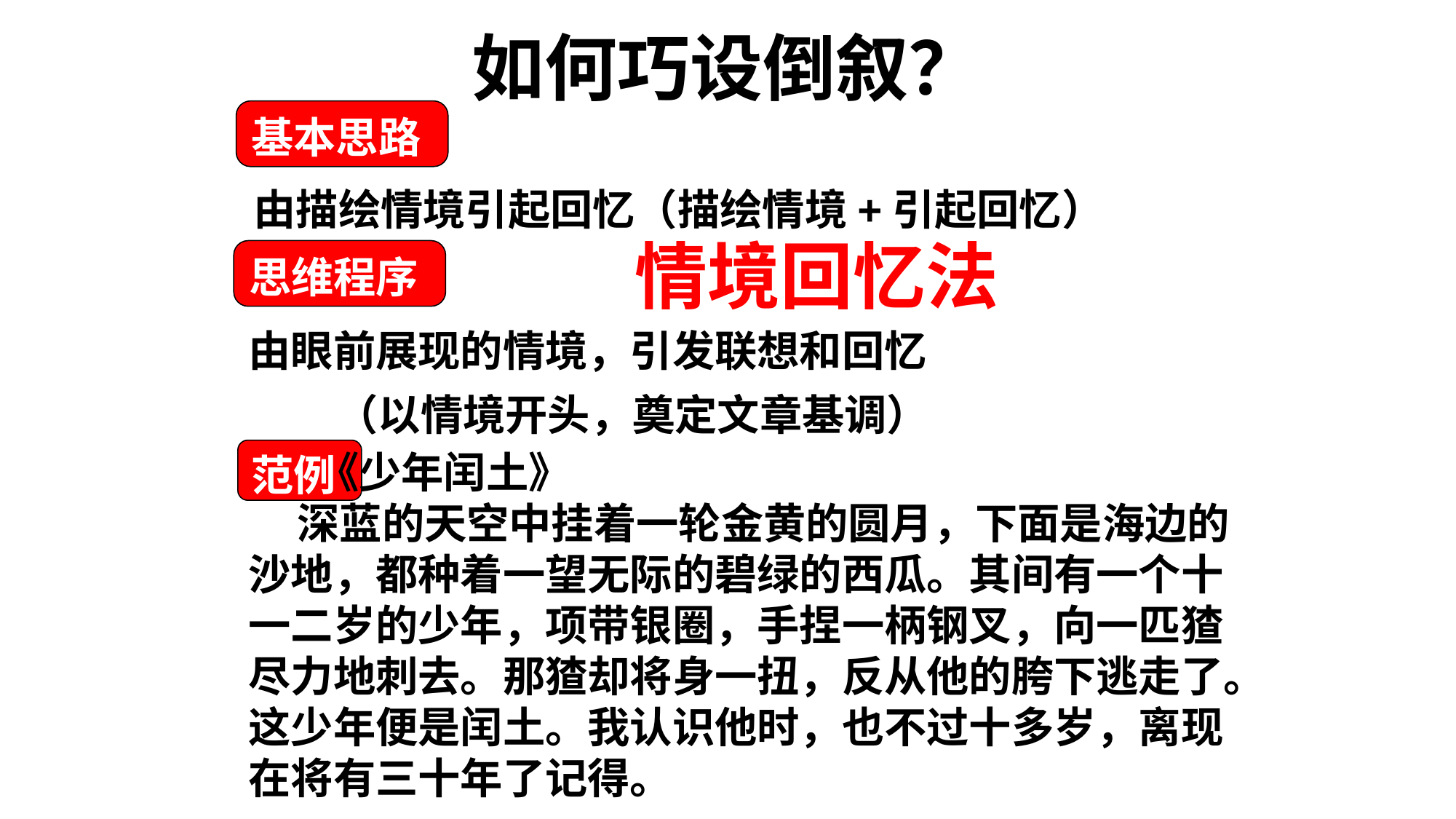

# 如何巧设倒叙？
基本思路

由描绘情境引起回忆（描绘情境+引起回忆）
情境回忆法
思维程序
由眼前展现的情境，引发联想和回忆
        （以情境开头，奠定文章基调）
范例
      《少年闰土》
    深蓝的天空中挂着一轮金黄的圆月，下面是海边的沙地，都种着一望无际的碧绿的西瓜。其间有一个十一二岁的少年，项带银圈，手捏一柄钢叉，向一匹猹尽力地刺去。那猹却将身一扭，反从他的胯下逃走了。这少年便是闰土。我认识他时，也不过十多岁，离现在将有三十年了记得。